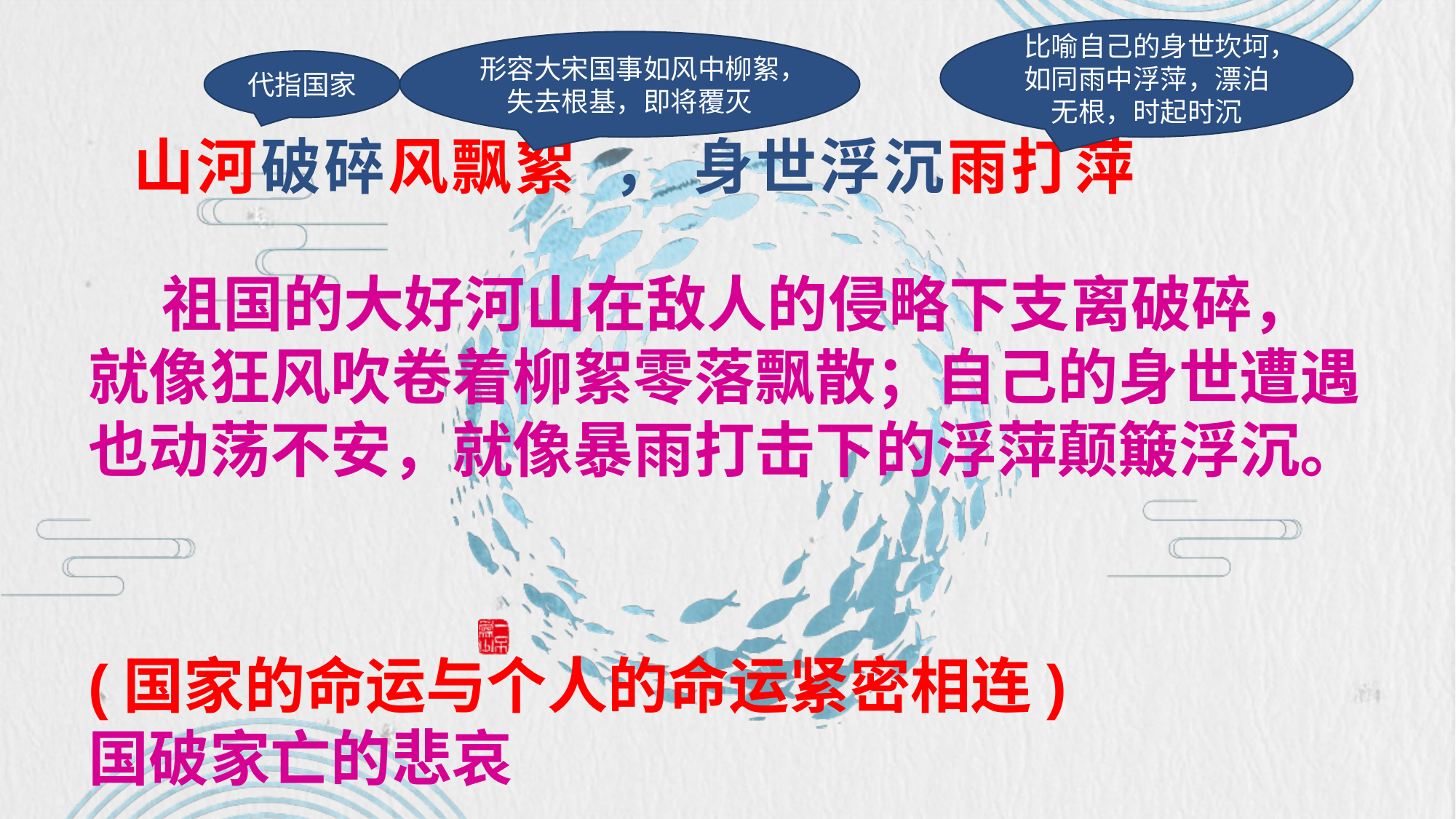

比喻自己的身世坎坷，如同雨中浮萍，漂泊无根，时起时沉
形容大宋国事如风中柳絮，失去根基，即将覆灭
# 山河破碎风飘絮  ， 身世浮沉雨打萍
代指国家
  祖国的大好河山在敌人的侵略下支离破碎，就像狂风吹卷着柳絮零落飘散；自己的身世遭遇也动荡不安，就像暴雨打击下的浮萍颠簸浮沉。
(国家的命运与个人的命运紧密相连)
国破家亡的悲哀